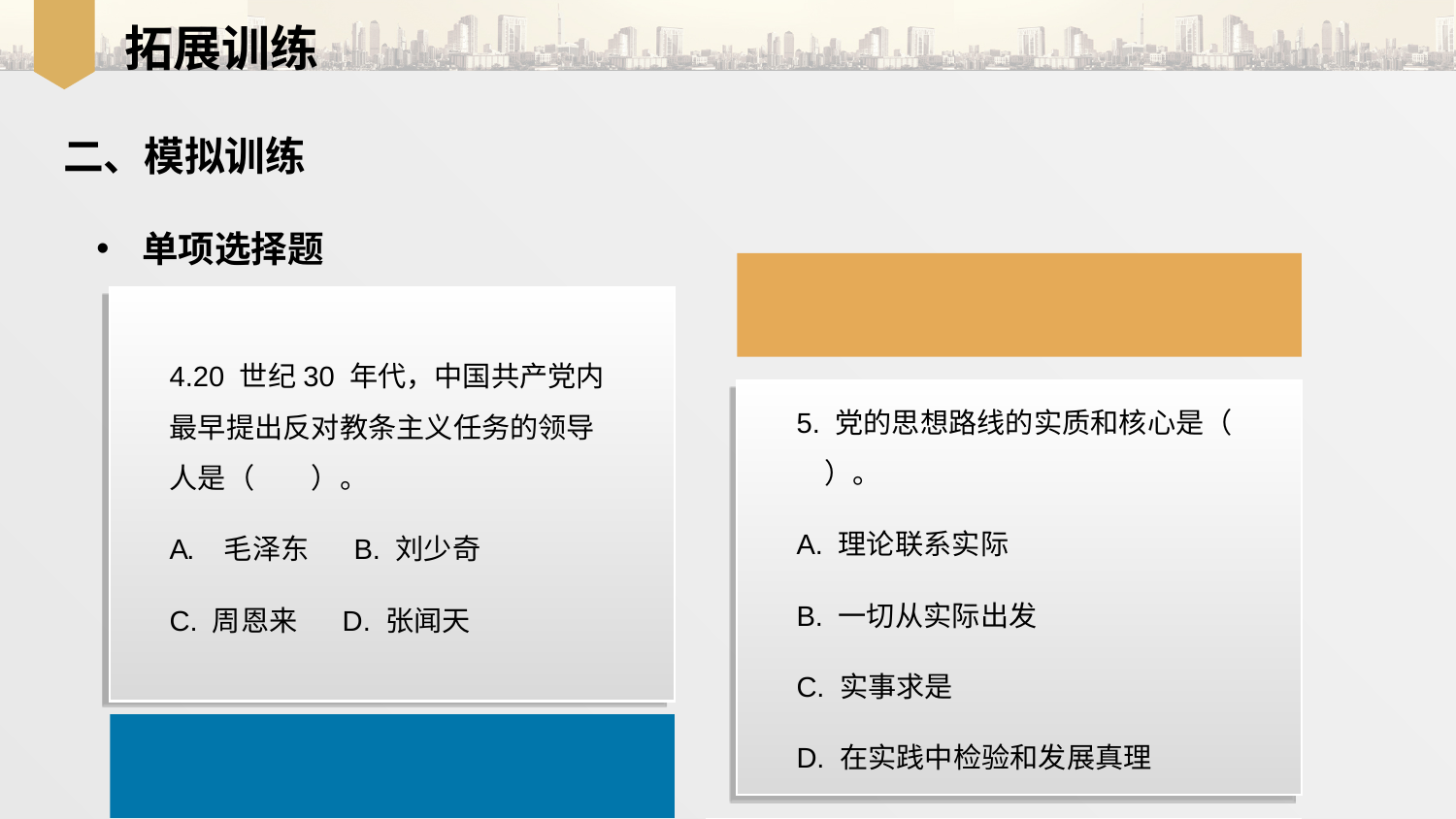

拓展训练
二、模拟训练
单项选择题

4.20 世纪30 年代，中国共产党内最早提出反对教条主义任务的领导人是（　　）。
毛泽东      B. 刘少奇
C. 周恩来      D. 张闻天

5. 党的思想路线的实质和核心是（　　）。
A. 理论联系实际
B. 一切从实际出发
C. 实事求是
D. 在实践中检验和发展真理